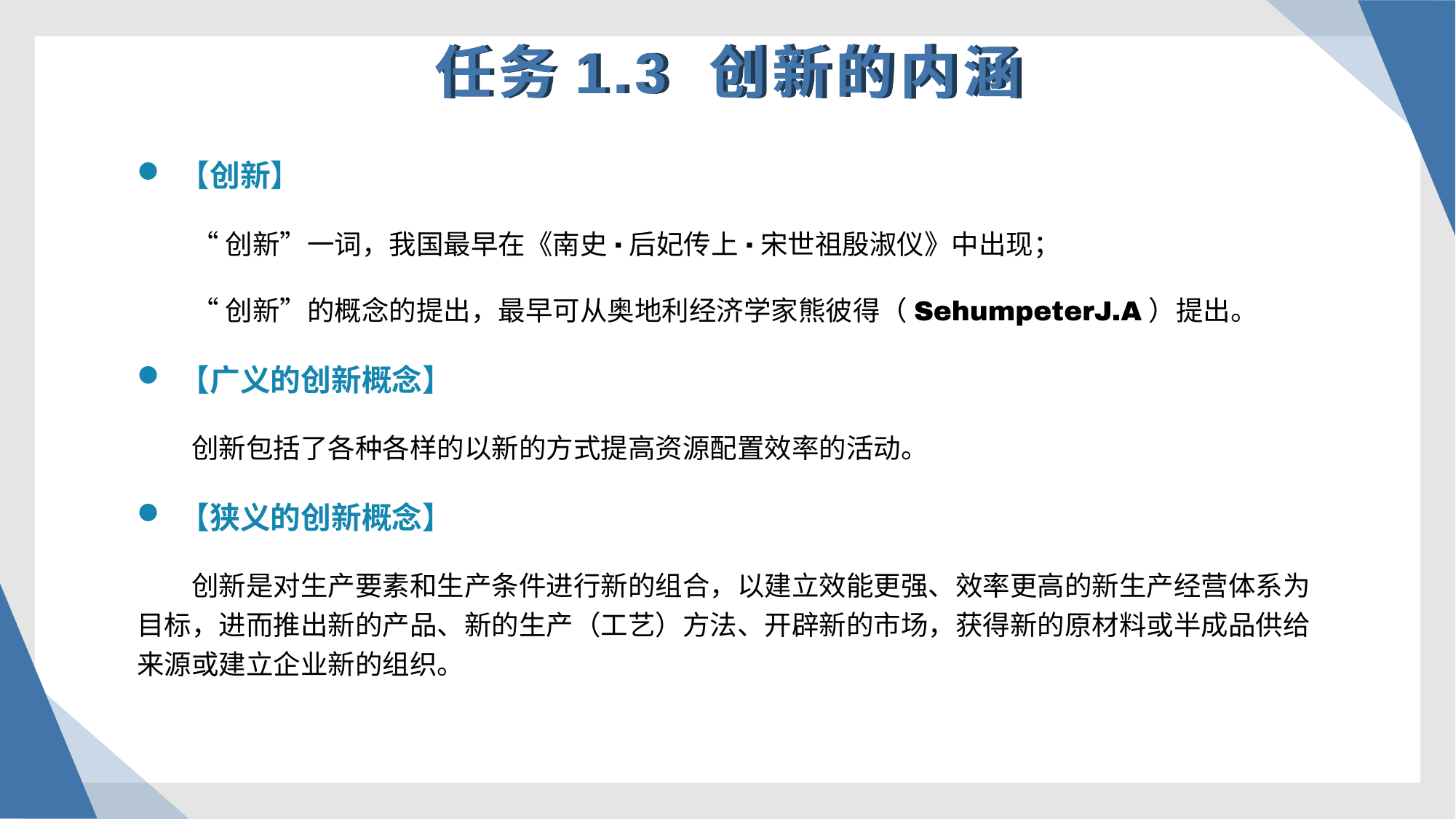

任务1.3 创新的内涵
【创新】
“创新”一词，我国最早在《南史·后妃传上·宋世祖殷淑仪》中出现；
“创新”的概念的提出，最早可从奥地利经济学家熊彼得（SehumpeterJ.A）提出。
【广义的创新概念】
创新包括了各种各样的以新的方式提高资源配置效率的活动。
【狭义的创新概念】
创新是对生产要素和生产条件进行新的组合，以建立效能更强、效率更高的新生产经营体系为目标，进而推出新的产品、新的生产（工艺）方法、开辟新的市场，获得新的原材料或半成品供给来源或建立企业新的组织。